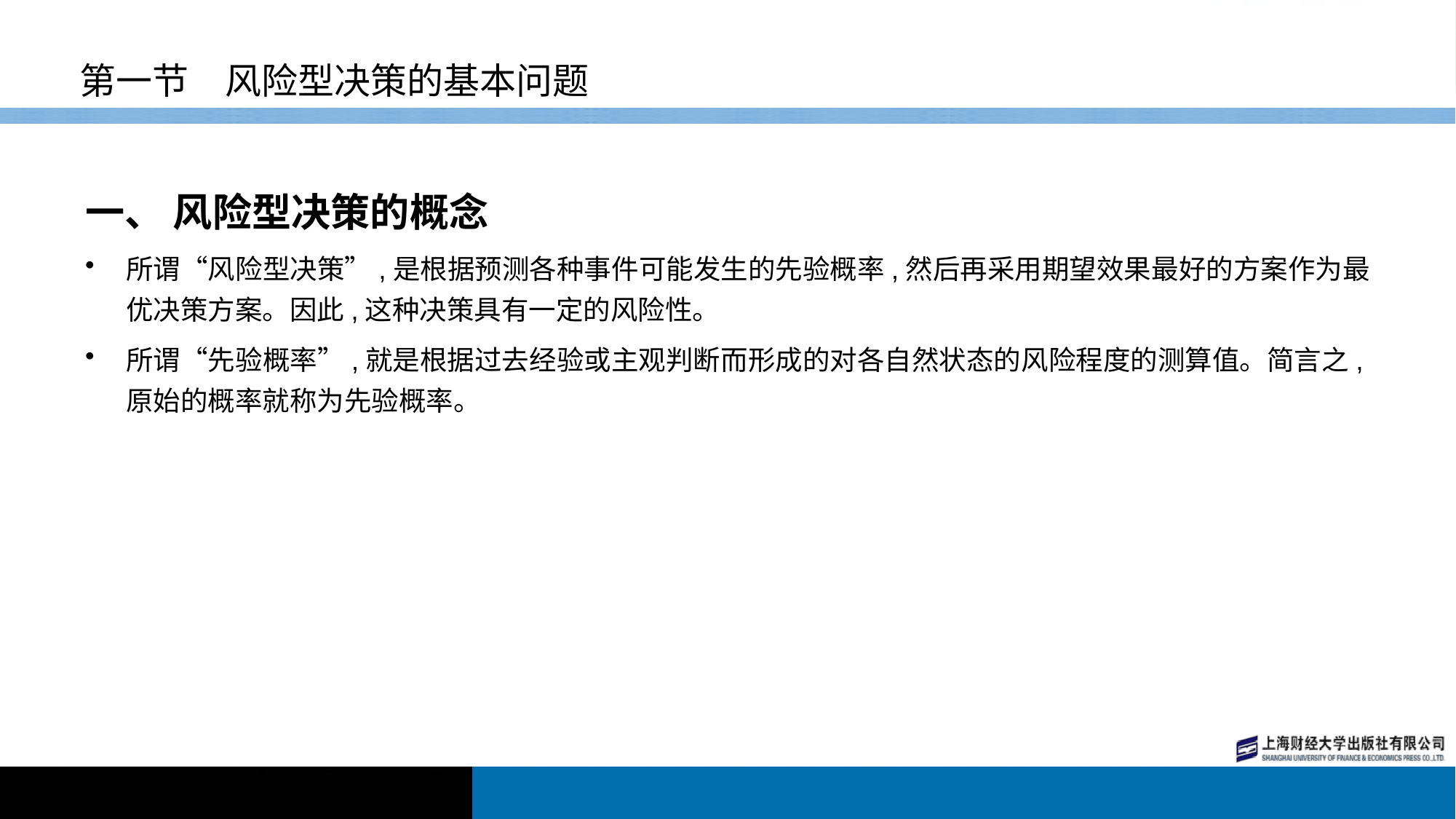

# 第一节　风险型决策的基本问题
一、 风险型决策的概念
所谓“风险型决策”,是根据预测各种事件可能发生的先验概率,然后再采用期望效果最好的方案作为最优决策方案。因此,这种决策具有一定的风险性。
所谓“先验概率”,就是根据过去经验或主观判断而形成的对各自然状态的风险程度的测算值。简言之,原始的概率就称为先验概率。
3